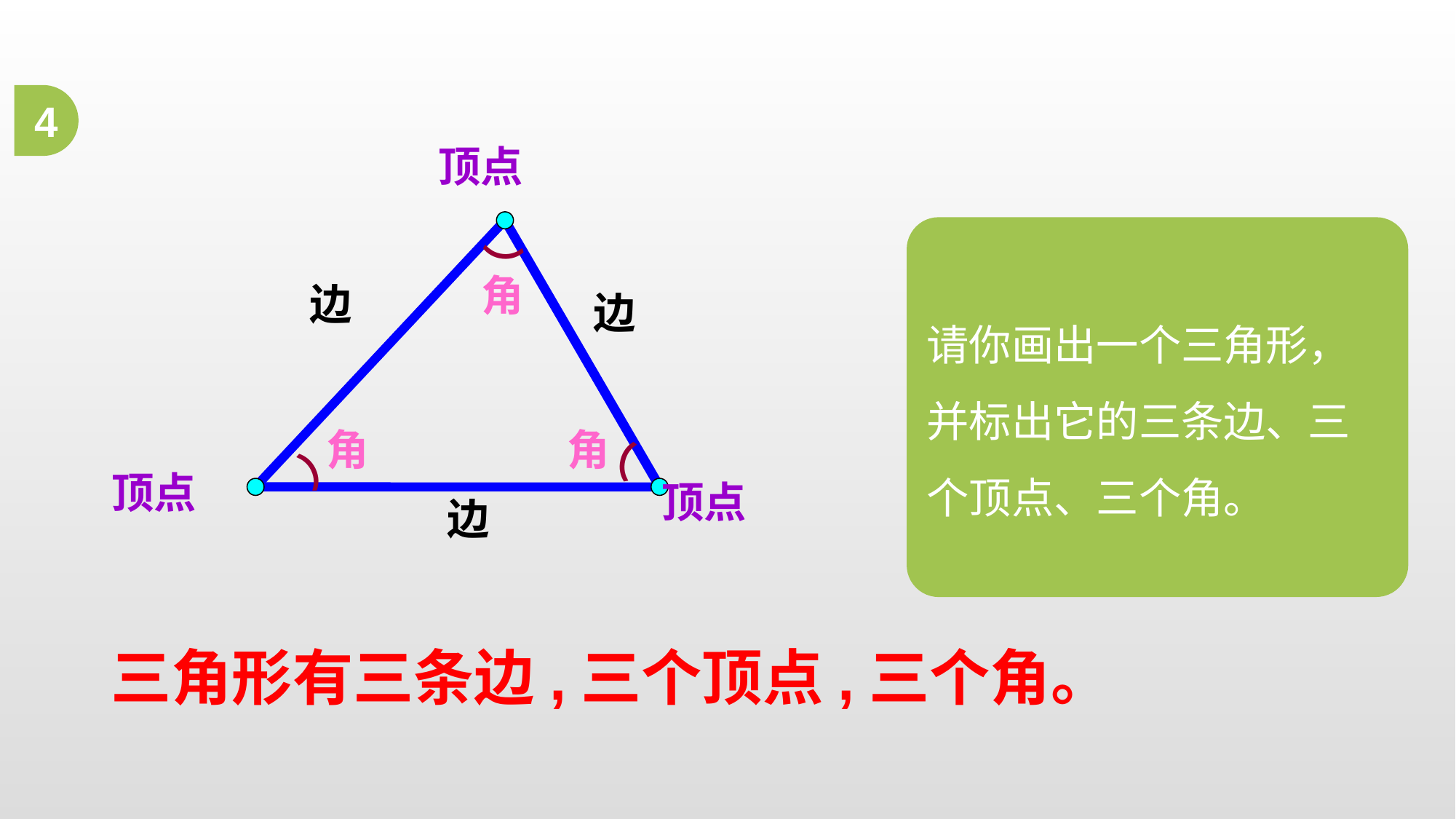

4
顶点

请你画出一个三角形，并标出它的三条边、三个顶点、三个角。

（
角
边
边
角
角
（
（
顶点
顶点

边
三角形有三条边,三个顶点,三个角。